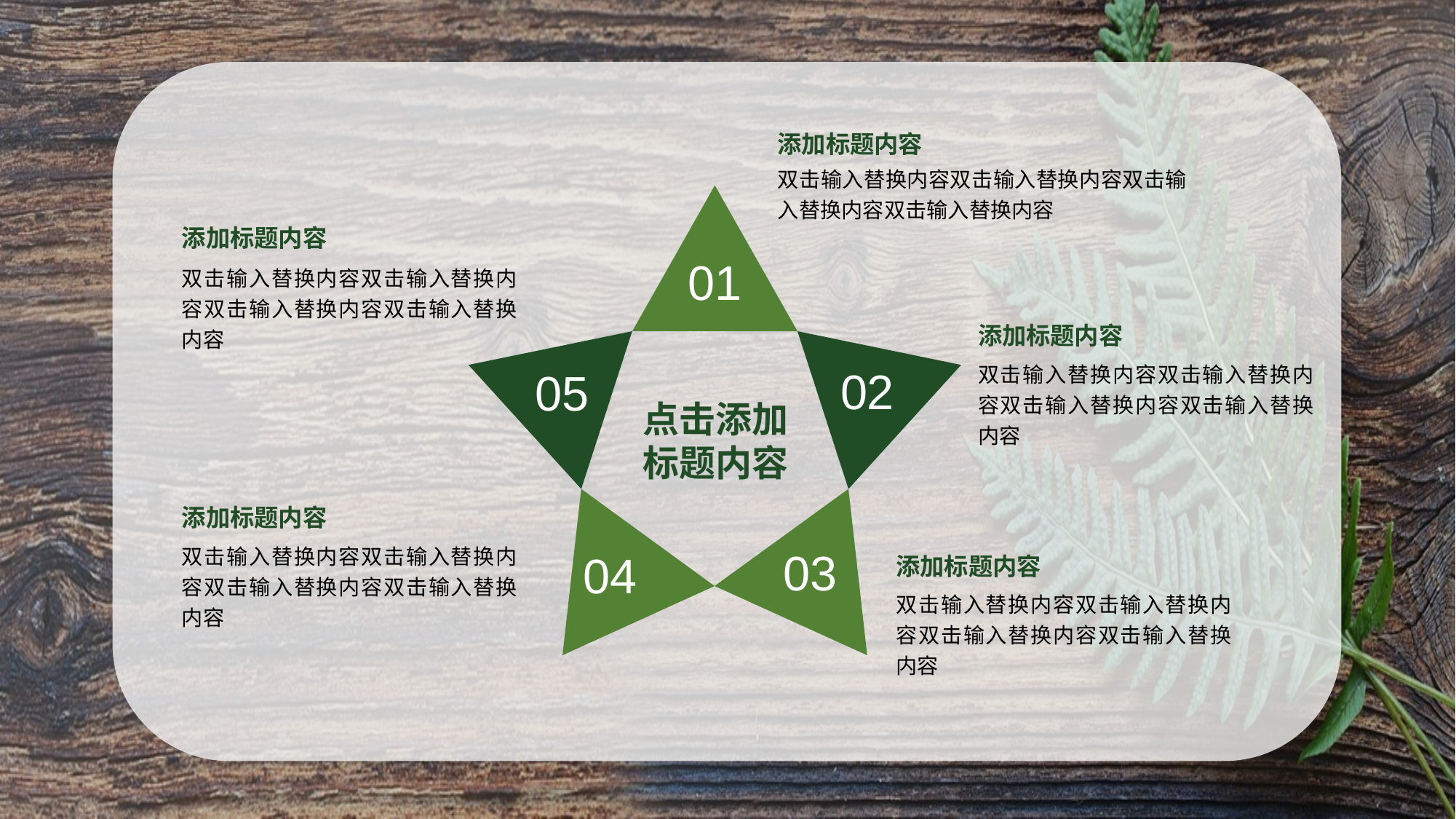

添加标题内容
双击输入替换内容双击输入替换内容双击输入替换内容双击输入替换内容

添加标题内容
01
双击输入替换内容双击输入替换内容双击输入替换内容双击输入替换内容

添加标题内容

双击输入替换内容双击输入替换内容双击输入替换内容双击输入替换内容

02
05
点击添加标题内容

添加标题内容
双击输入替换内容双击输入替换内容双击输入替换内容双击输入替换内容

03
04
添加标题内容
双击输入替换内容双击输入替换内容双击输入替换内容双击输入替换内容